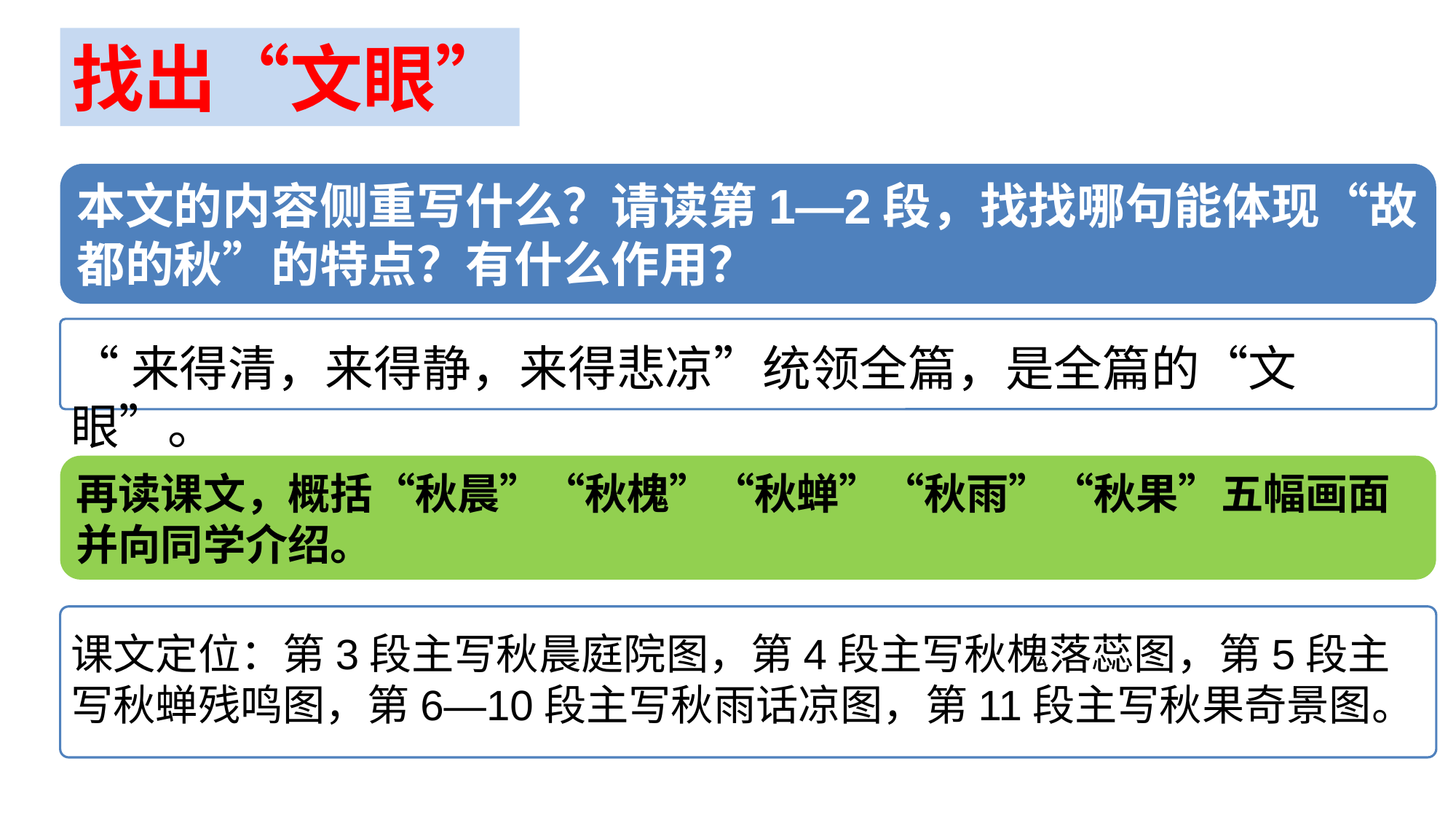

找出“文眼”
本文的内容侧重写什么？请读第1—2段，找找哪句能体现“故都的秋”的特点？有什么作用？

“来得清，来得静，来得悲凉”统领全篇，是全篇的“文眼”。
再读课文，概括“秋晨”“秋槐”“秋蝉”“秋雨”“秋果”五幅画面并向同学介绍。

课文定位：第3段主写秋晨庭院图，第4段主写秋槐落蕊图，第5段主写秋蝉残鸣图，第6—10段主写秋雨话凉图，第11段主写秋果奇景图。